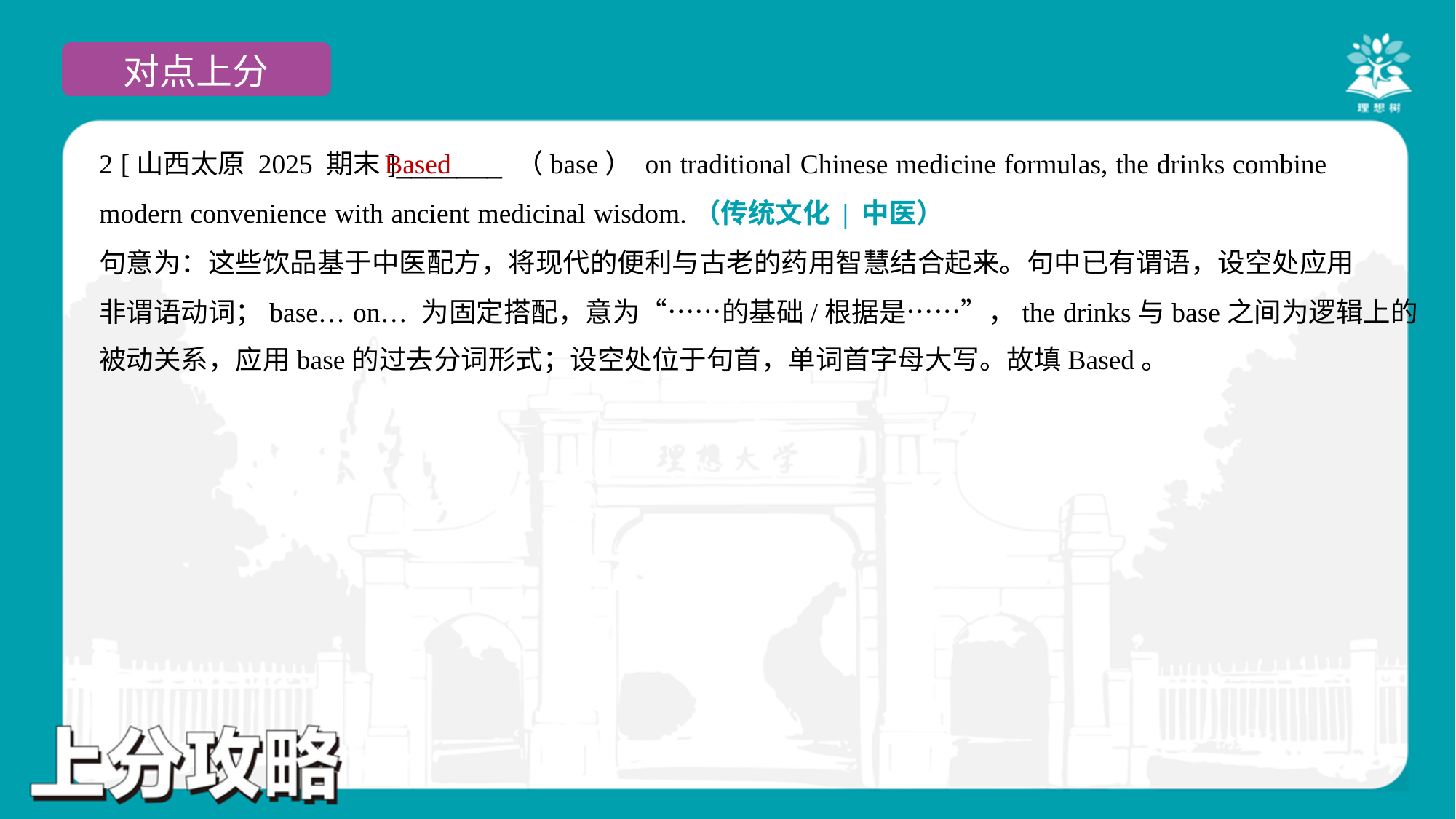

2 [山西太原 2025 期末]_______ （base） on traditional Chinese medicine formulas, the drinks combine
modern convenience with ancient medicinal wisdom.（传统文化 | 中医）
Based
句意为：这些饮品基于中医配方，将现代的便利与古老的药用智慧结合起来。句中已有谓语，设空处应用
非谓语动词；base… on… 为固定搭配，意为“……的基础/根据是……”，the drinks与base之间为逻辑上的
被动关系，应用base的过去分词形式；设空处位于句首，单词首字母大写。故填Based。